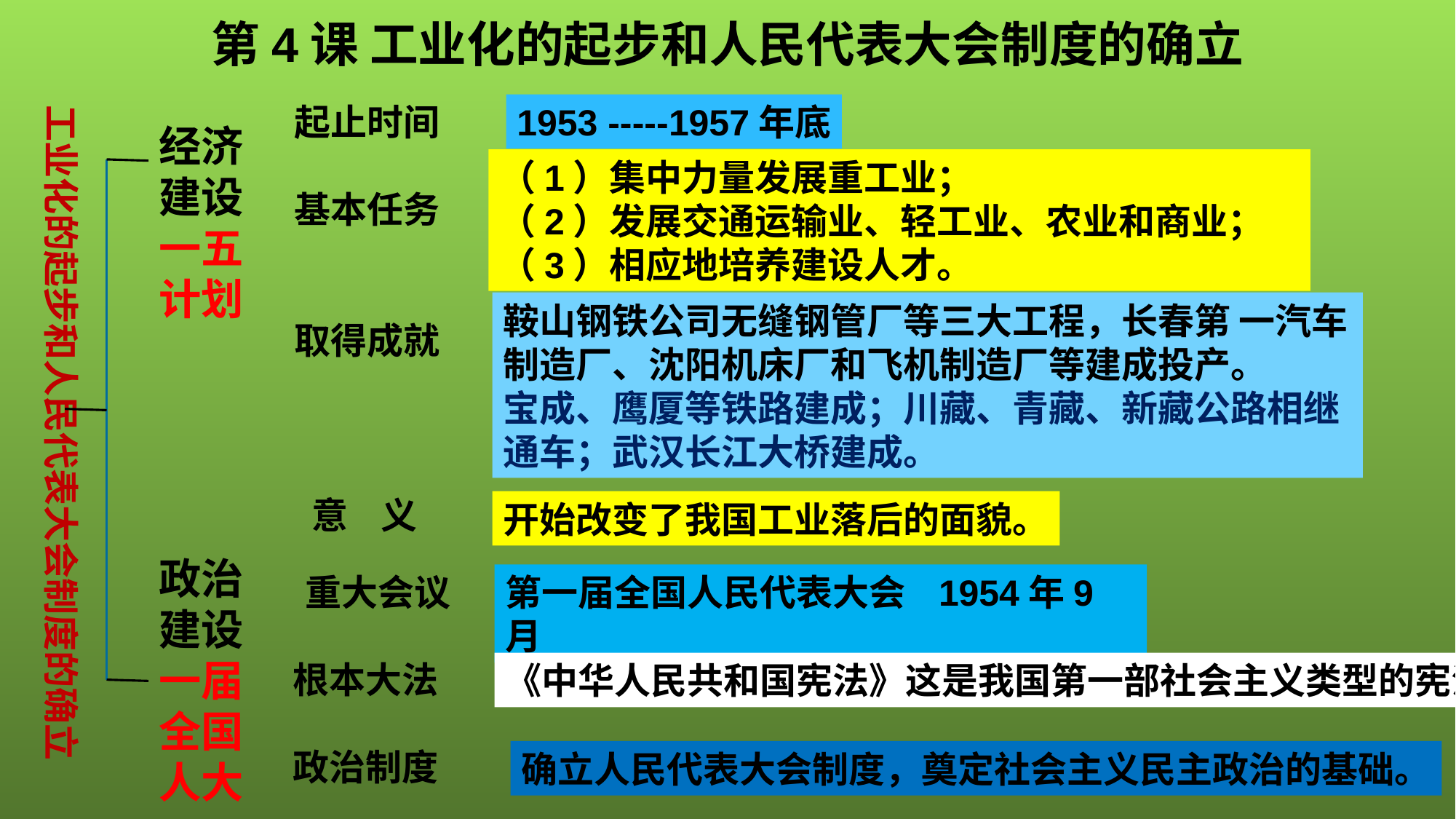

第4课 工业化的起步和人民代表大会制度的确立
起止时间

基本任务

取得成就

 意    义
工业化的起步和人民代表大会制度的确立
1953 -----1957年底
经济
建设
一五
计划
（1）集中力量发展重工业；
（2）发展交通运输业、轻工业、农业和商业；
（3）相应地培养建设人才。
鞍山钢铁公司无缝钢管厂等三大工程，长春第 一汽车制造厂、沈阳机床厂和飞机制造厂等建成投产。
宝成、鹰厦等铁路建成；川藏、青藏、新藏公路相继通车；武汉长江大桥建成。
开始改变了我国工业落后的面貌。
政治
建设
一届全国人大
 重大会议

根本大法

政治制度
第一届全国人民代表大会   1954年9月
《中华人民共和国宪法》这是我国第一部社会主义类型的宪法
确立人民代表大会制度，奠定社会主义民主政治的基础。